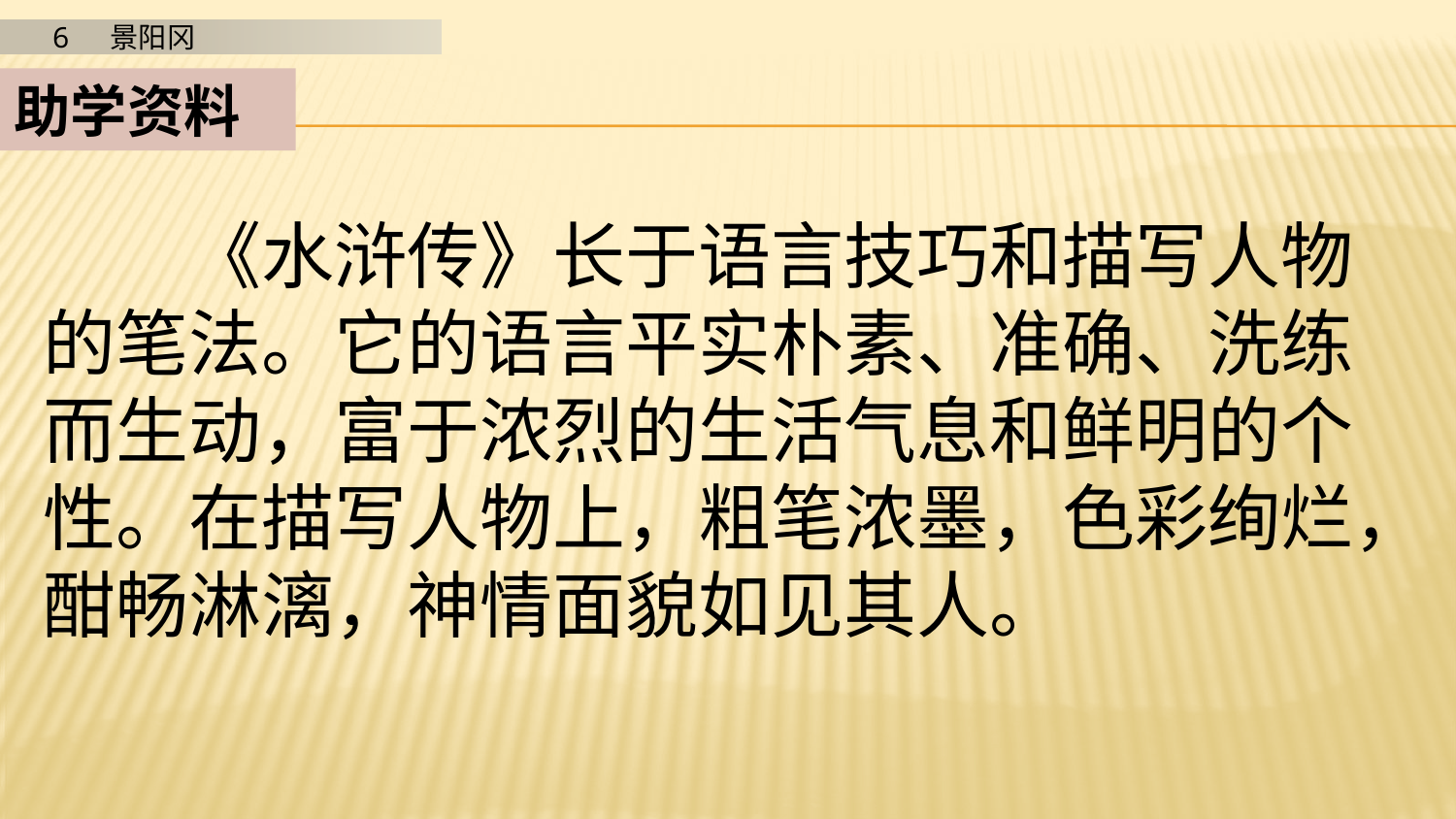

助学资料
　　《水浒传》长于语言技巧和描写人物的笔法。它的语言平实朴素、准确、洗练而生动，富于浓烈的生活气息和鲜明的个性。在描写人物上，粗笔浓墨，色彩绚烂，酣畅淋漓，神情面貌如见其人。